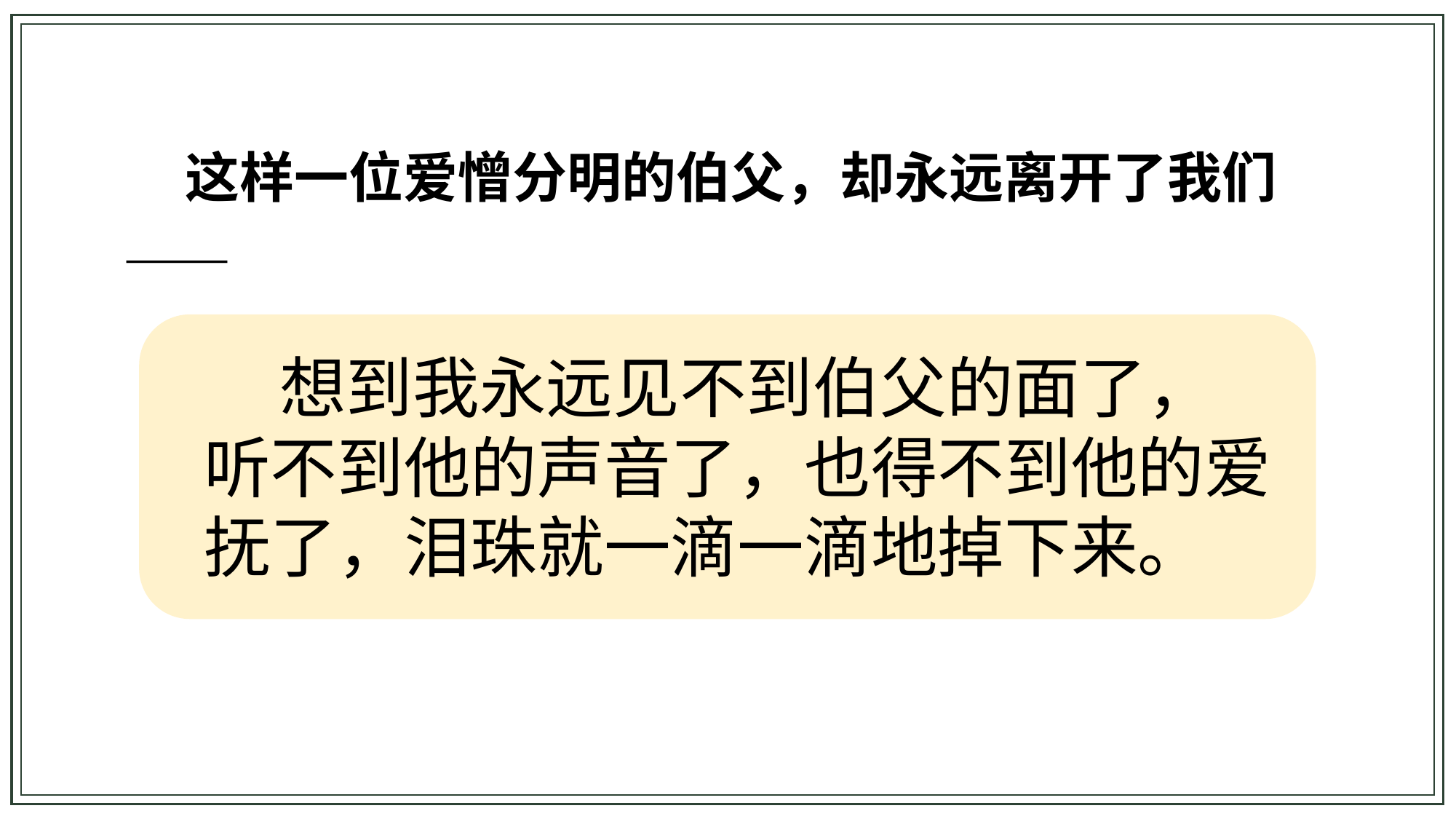

这样一位爱憎分明的伯父，却永远离开了我们——

    想到我永远见不到伯父的面了，听不到他的声音了，也得不到他的爱抚了，泪珠就一滴一滴地掉下来。